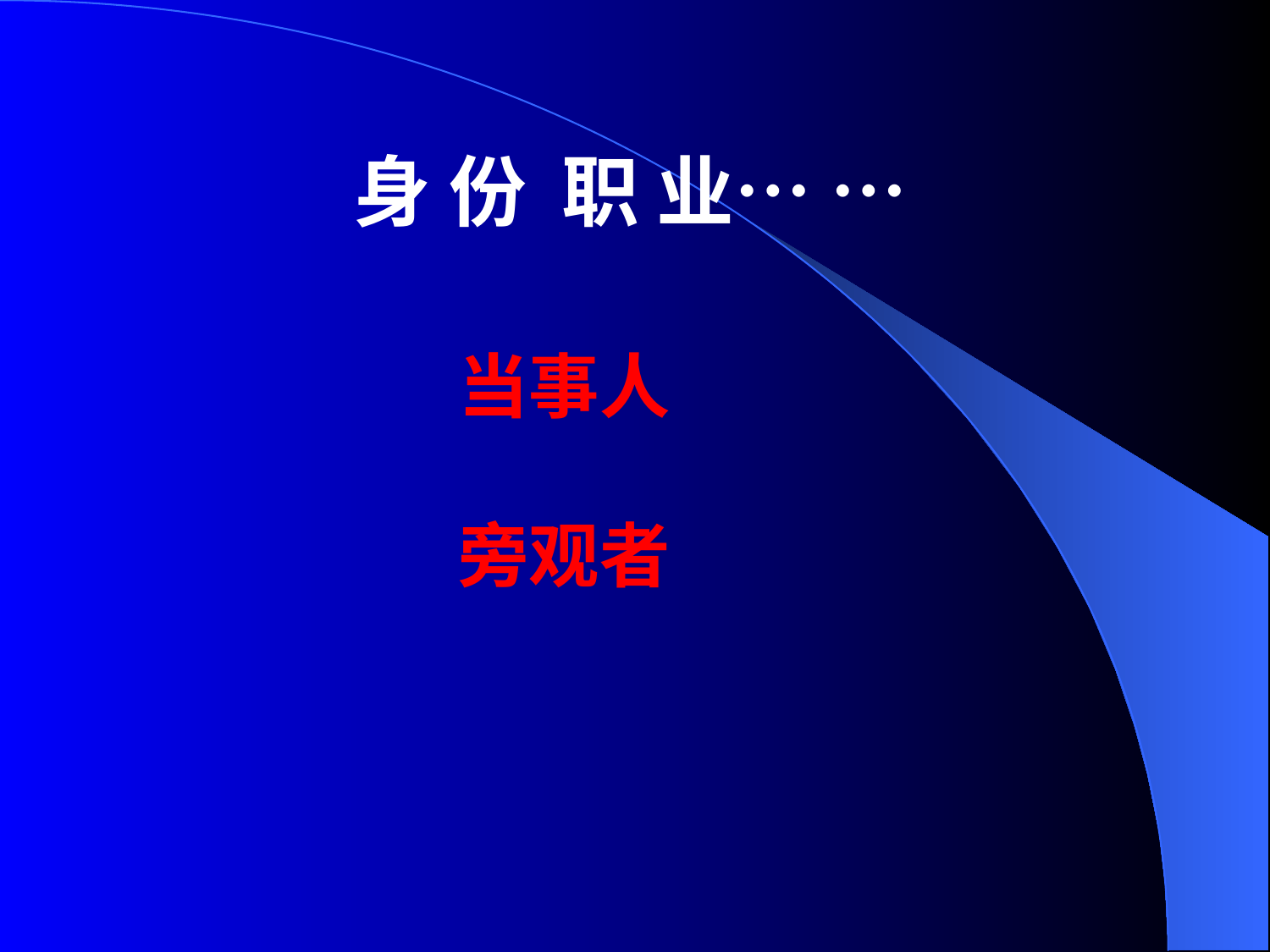

身 份  职 业… …
当事人

旁观者